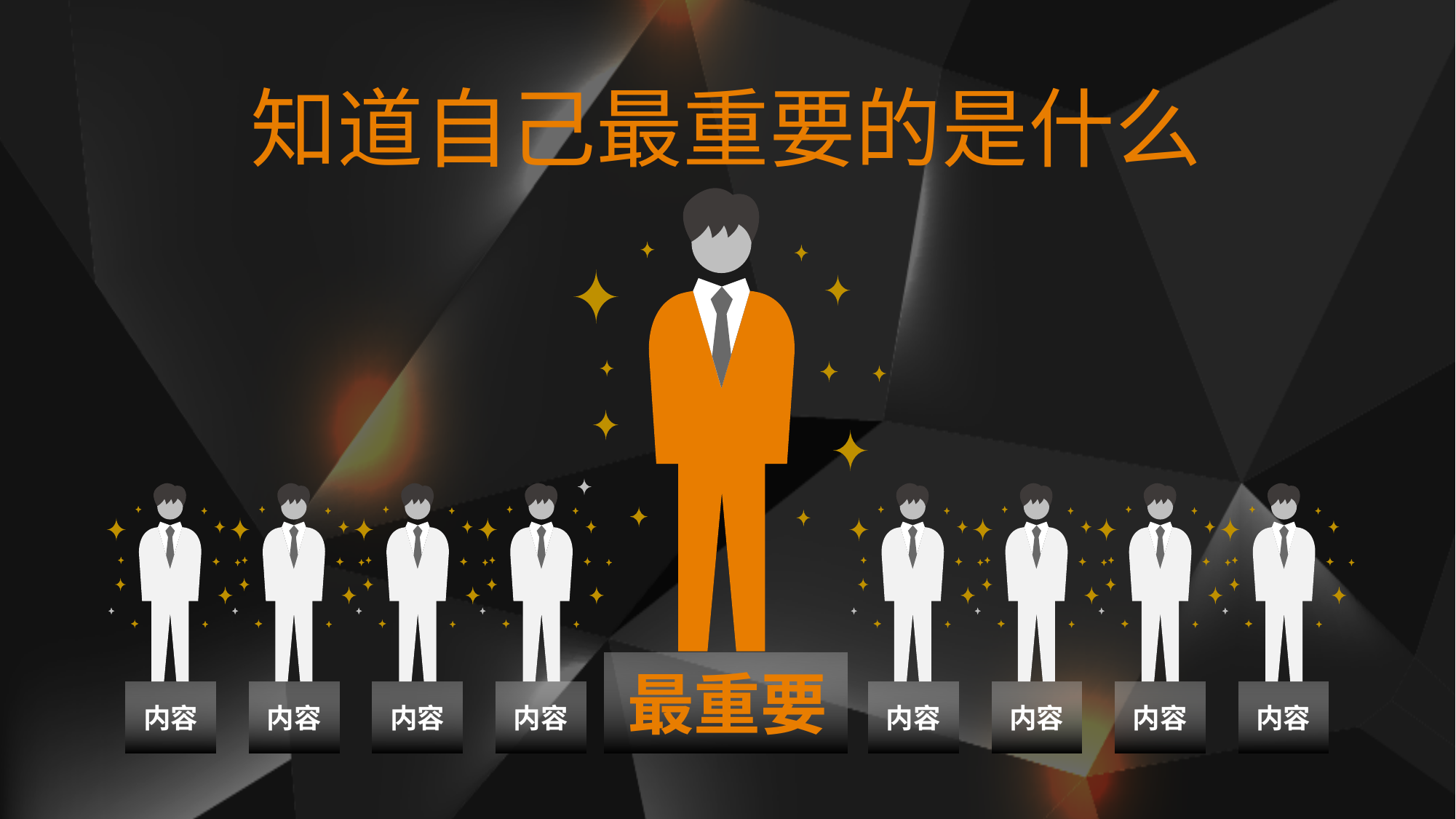

知道自己最重要的是什么

最重要

内容

内容

内容

内容

内容

内容

内容

内容